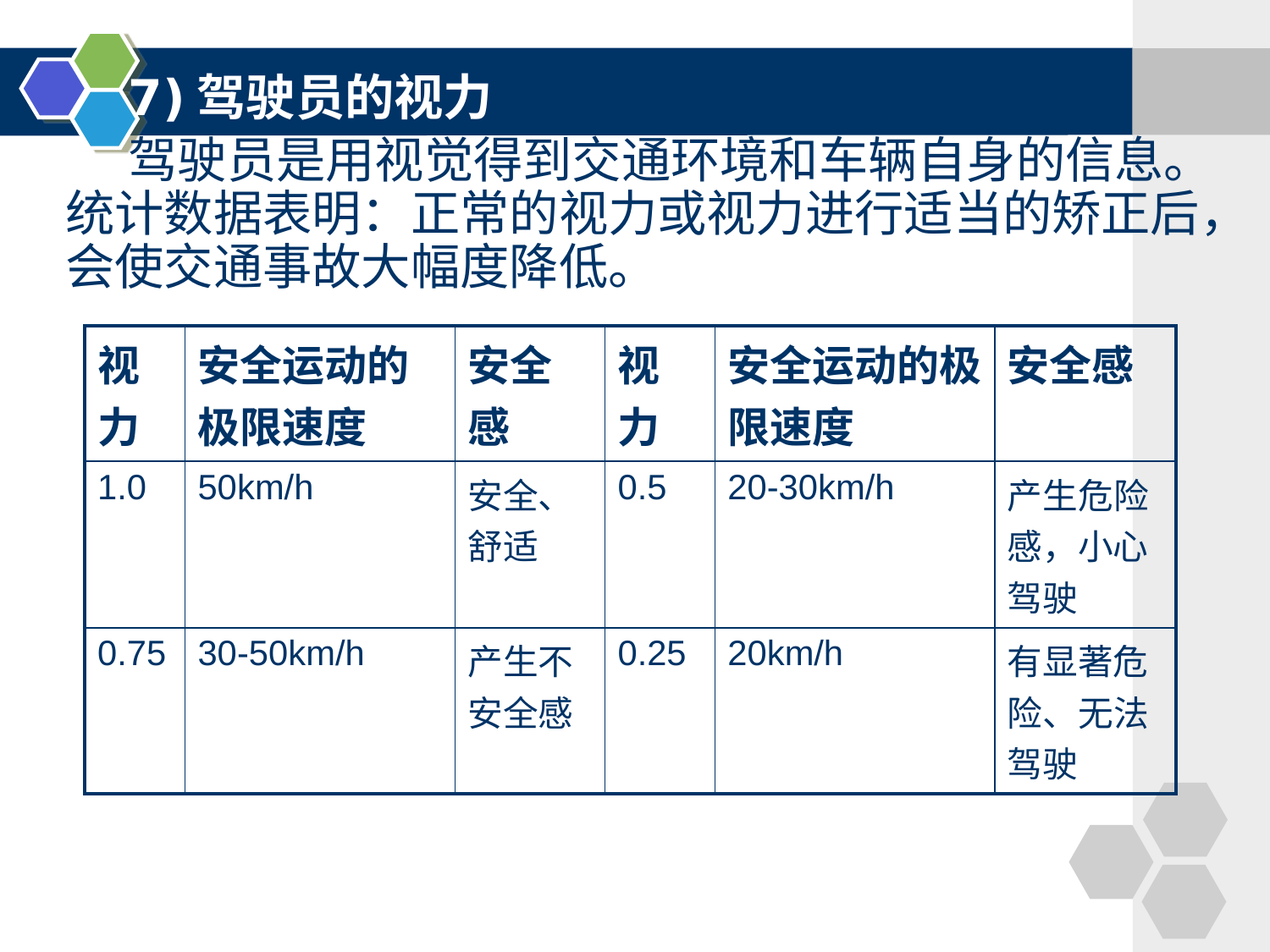

7)驾驶员的视力
驾驶员是用视觉得到交通环境和车辆自身的信息。统计数据表明：正常的视力或视力进行适当的矫正后，会使交通事故大幅度降低。
| 视力 | 安全运动的极限速度 | 安全感 | 视力 | 安全运动的极限速度 | 安全感 |
| --- | --- | --- | --- | --- | --- |
| 1.0 | 50km/h | 安全、舒适 | 0.5 | 20-30km/h | 产生危险感，小心驾驶 |
| 0.75 | 30-50km/h | 产生不安全感 | 0.25 | 20km/h | 有显著危险、无法驾驶 |